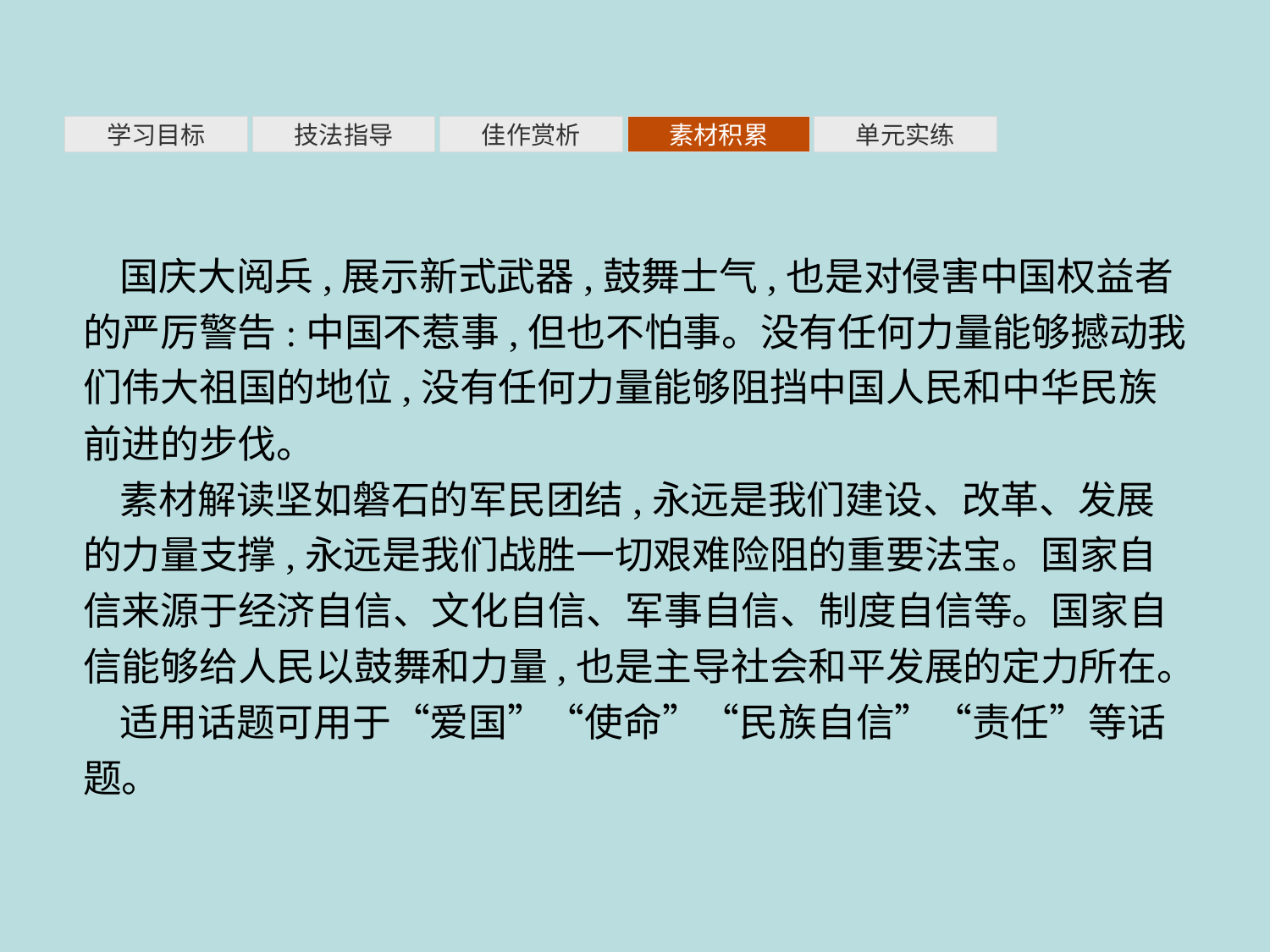

素材积累
学习目标
技法指导
佳作赏析
单元实练
国庆大阅兵,展示新式武器,鼓舞士气,也是对侵害中国权益者的严厉警告:中国不惹事,但也不怕事。没有任何力量能够撼动我们伟大祖国的地位,没有任何力量能够阻挡中国人民和中华民族前进的步伐。
素材解读坚如磐石的军民团结,永远是我们建设、改革、发展的力量支撑,永远是我们战胜一切艰难险阻的重要法宝。国家自信来源于经济自信、文化自信、军事自信、制度自信等。国家自信能够给人民以鼓舞和力量,也是主导社会和平发展的定力所在。
适用话题可用于“爱国”“使命”“民族自信”“责任”等话题。